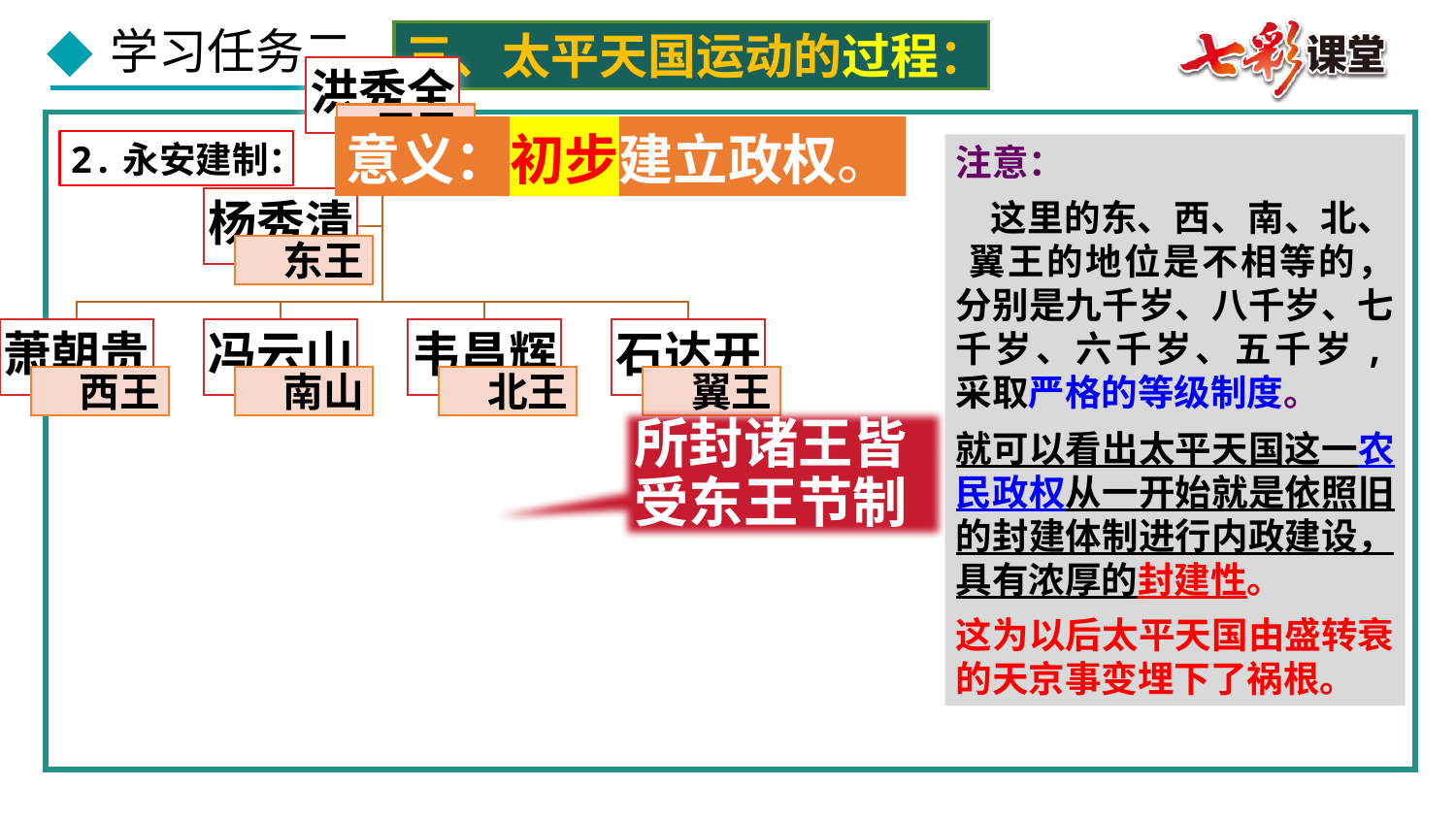

三、太平天国运动的过程：
意义：初步建立政权。
2.永安建制：
注意：
   这里的东、西、南、北、  翼王的地位是不相等的，分别是九千岁、八千岁、七千岁、六千岁、五千岁,采取严格的等级制度。
就可以看出太平天国这一农民政权从一开始就是依照旧的封建体制进行内政建设，具有浓厚的封建性。
这为以后太平天国由盛转衰的天京事变埋下了祸根。
洪秀全
天王
萧朝贵
西王
冯云山
南山
韦昌辉
北王
石达开
翼王
杨秀清
东王
所封诸王皆受东王节制